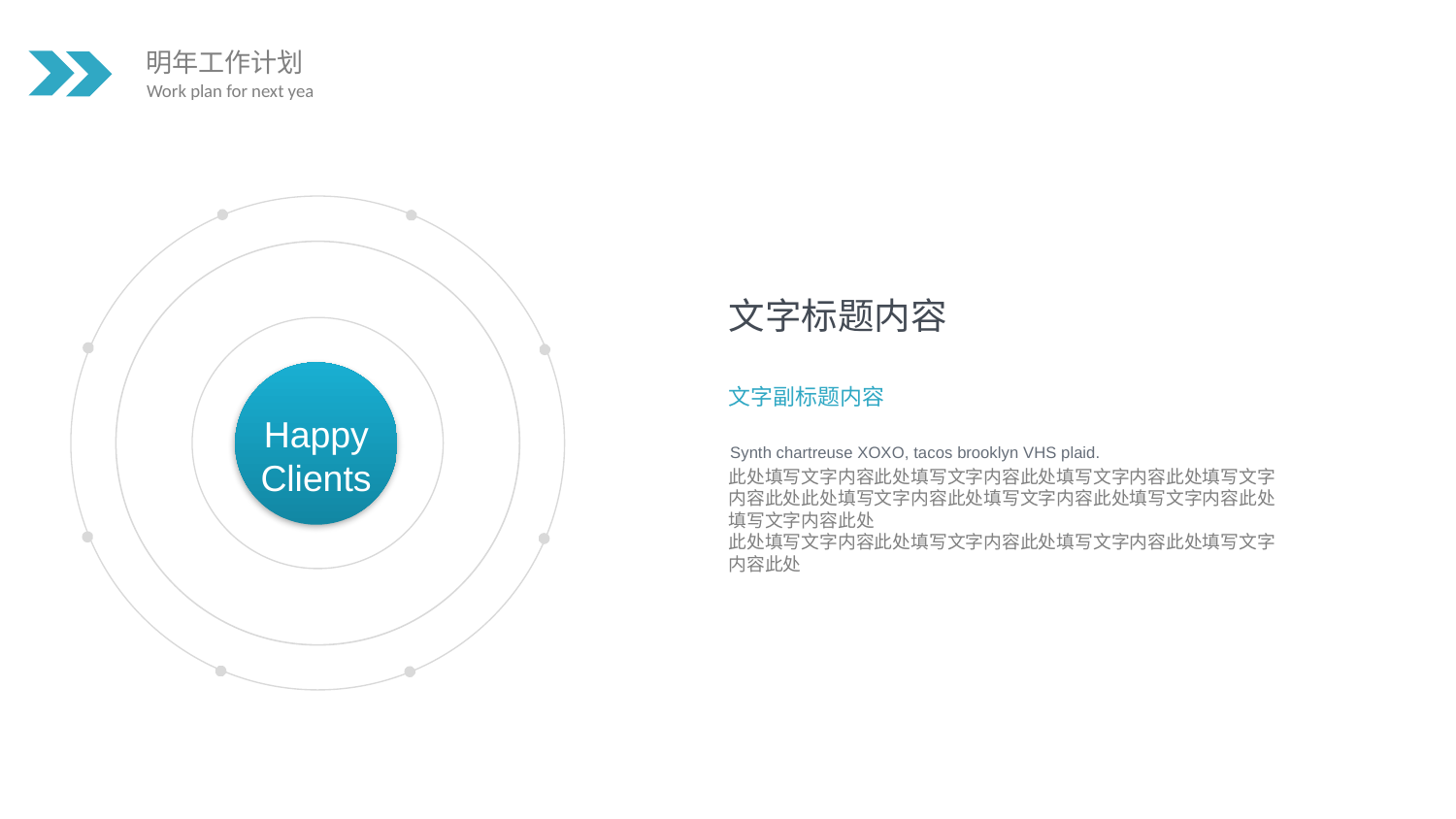

文字标题内容

Happy
Clients
文字副标题内容
Synth chartreuse XOXO, tacos brooklyn VHS plaid.
此处填写文字内容此处填写文字内容此处填写文字内容此处填写文字内容此处此处填写文字内容此处填写文字内容此处填写文字内容此处填写文字内容此处
此处填写文字内容此处填写文字内容此处填写文字内容此处填写文字内容此处